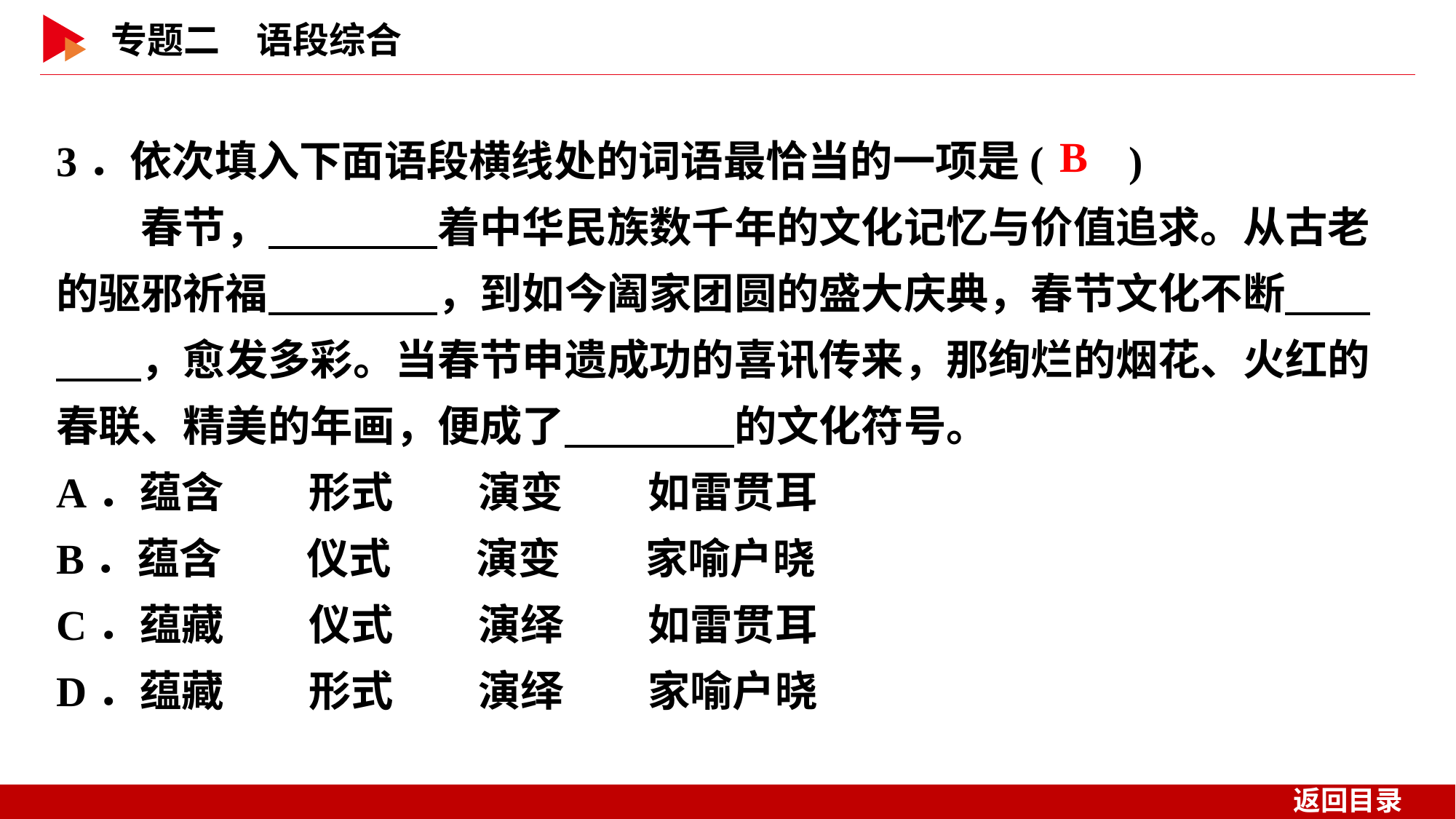

3．依次填入下面语段横线处的词语最恰当的一项是(        )
　　春节，　　　　着中华民族数千年的文化记忆与价值追求。从古老的驱邪祈福　　　　，到如今阖家团圆的盛大庆典，春节文化不断　　　　，愈发多彩。当春节申遗成功的喜讯传来，那绚烂的烟花、火红的春联、精美的年画，便成了　　　　的文化符号。
A．蕴含　　形式　　演变　　如雷贯耳
B．蕴含　　仪式　　演变　　家喻户晓
C．蕴藏　　仪式　　演绎　　如雷贯耳
D．蕴藏　　形式　　演绎　　家喻户晓
   B